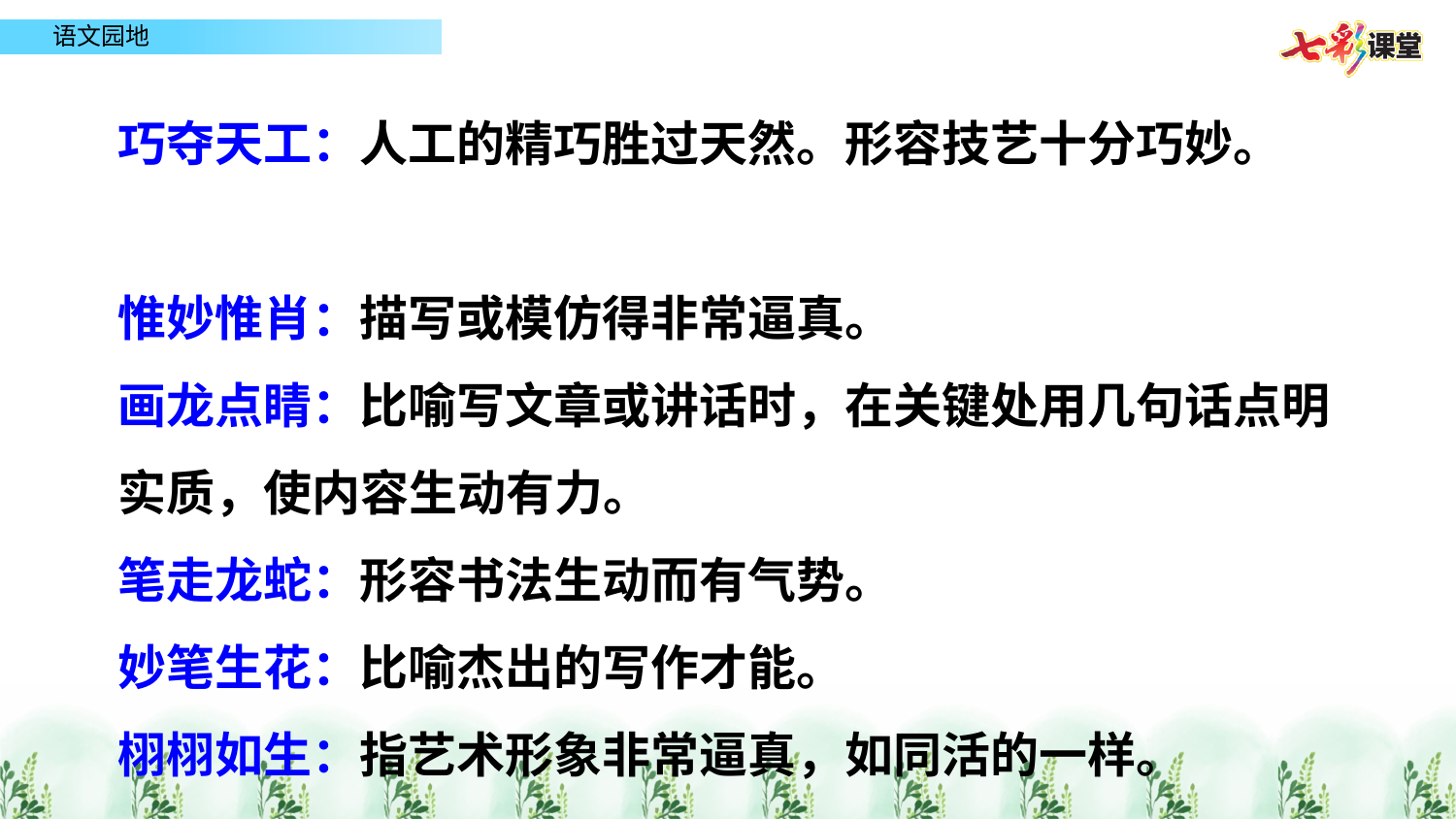

巧夺天工：人工的精巧胜过天然。形容技艺十分巧妙。
惟妙惟肖：描写或模仿得非常逼真。
画龙点睛：比喻写文章或讲话时，在关键处用几句话点明实质，使内容生动有力。
笔走龙蛇：形容书法生动而有气势。
妙笔生花：比喻杰出的写作才能。
栩栩如生：指艺术形象非常逼真，如同活的一样。